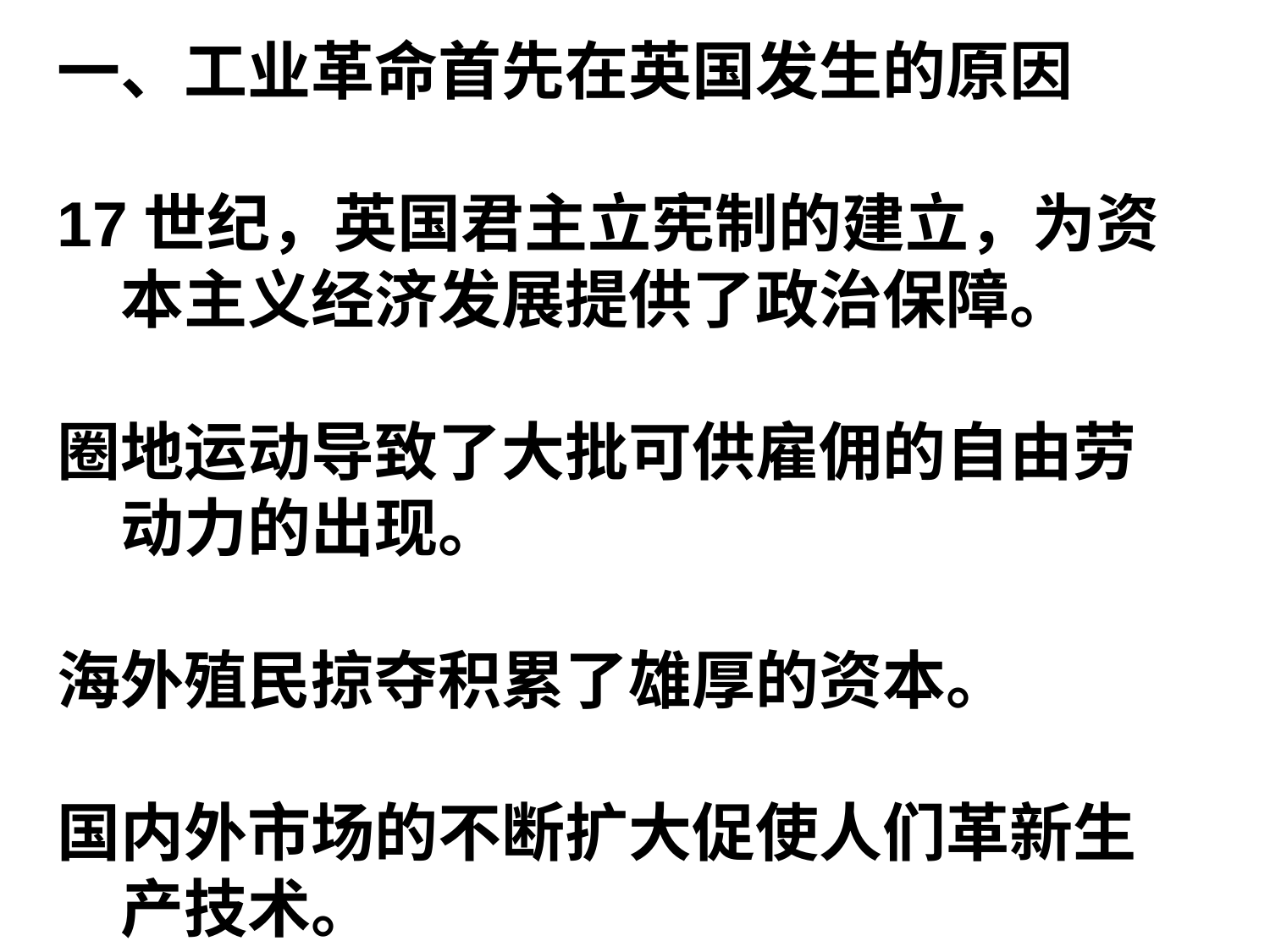

一、工业革命首先在英国发生的原因

17世纪，英国君主立宪制的建立，为资本主义经济发展提供了政治保障。

圈地运动导致了大批可供雇佣的自由劳动力的出现。

海外殖民掠夺积累了雄厚的资本。

国内外市场的不断扩大促使人们革新生产技术。